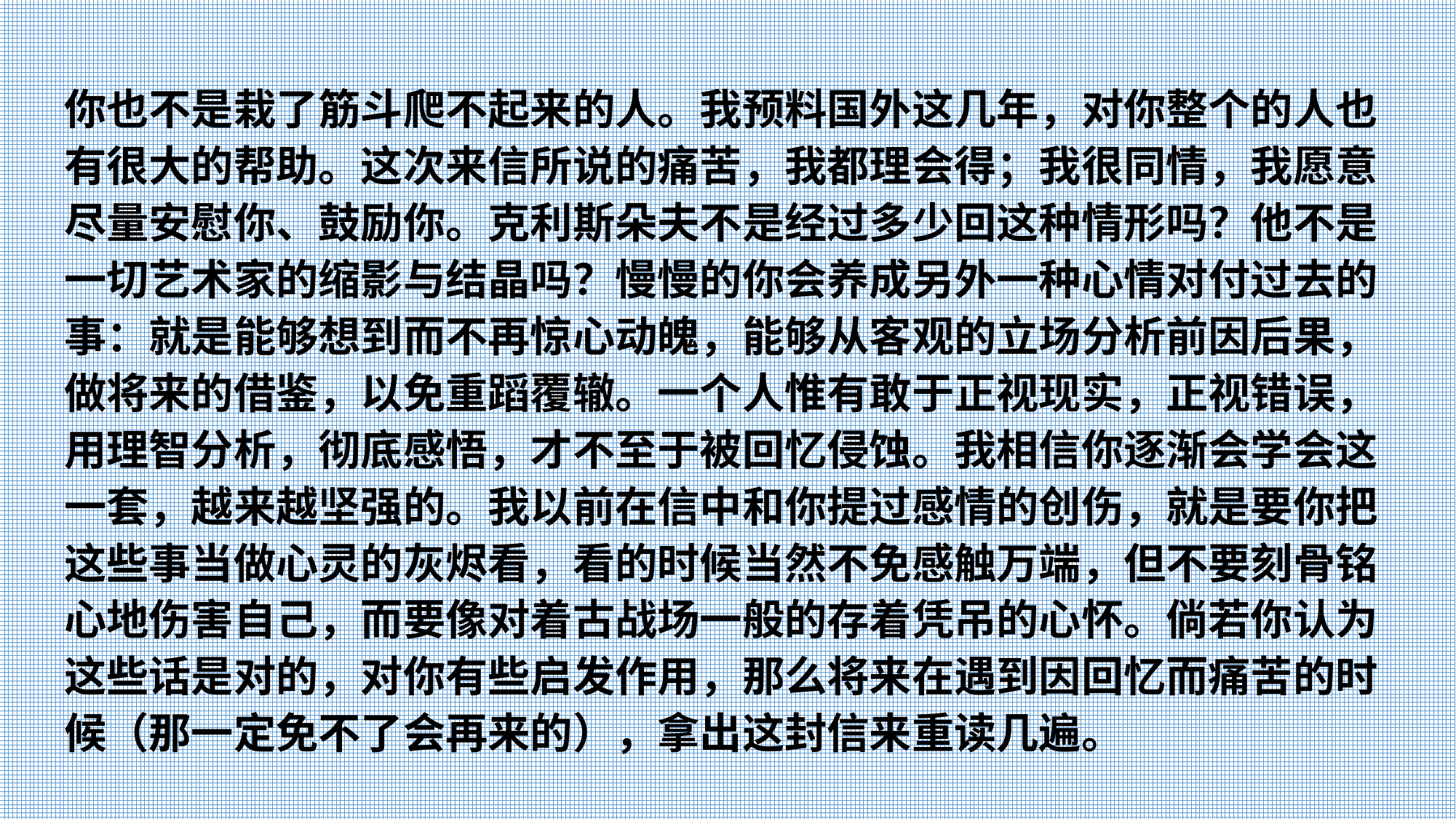

你也不是栽了筋斗爬不起来的人。我预料国外这几年，对你整个的人也
有很大的帮助。这次来信所说的痛苦，我都理会得；我很同情，我愿意尽量安慰你、鼓励你。克利斯朵夫不是经过多少回这种情形吗？他不是一切艺术家的缩影与结晶吗？慢慢的你会养成另外一种心情对付过去的事：就是能够想到而不再惊心动魄，能够从客观的立场分析前因后果，做将来的借鉴，以免重蹈覆辙。一个人惟有敢于正视现实，正视错误，用理智分析，彻底感悟，才不至于被回忆侵蚀。我相信你逐渐会学会这一套，越来越坚强的。我以前在信中和你提过感情的创伤，就是要你把这些事当做心灵的灰烬看，看的时候当然不免感触万端，但不要刻骨铭心地伤害自己，而要像对着古战场一般的存着凭吊的心怀。倘若你认为这些话是对的，对你有些启发作用，那么将来在遇到因回忆而痛苦的时候（那一定免不了会再来的），拿出这封信来重读几遍。